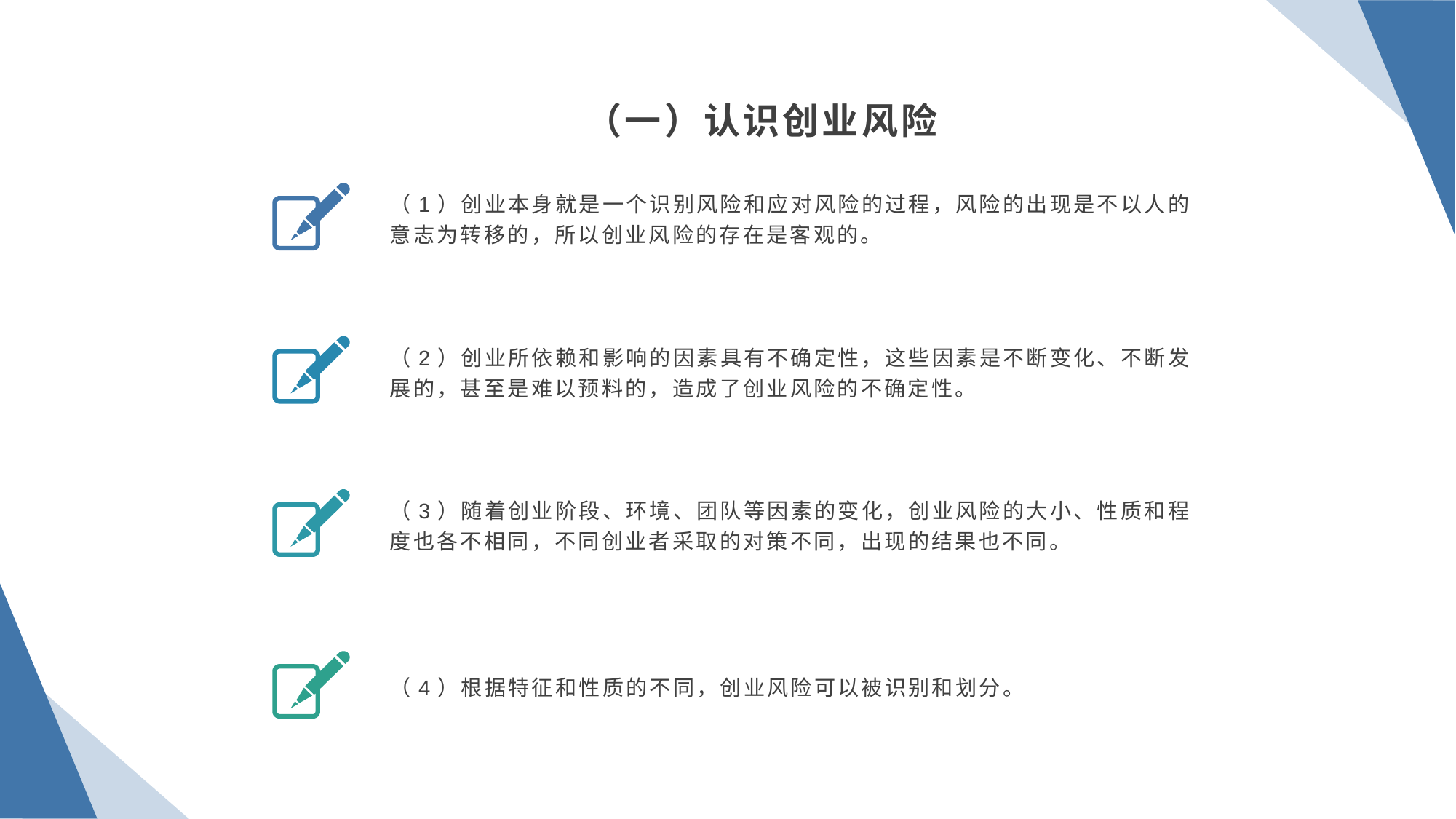

（一）认识创业风险
（1）创业本身就是一个识别风险和应对风险的过程，风险的出现是不以人的意志为转移的，所以创业风险的存在是客观的。

（2）创业所依赖和影响的因素具有不确定性，这些因素是不断变化、不断发展的，甚至是难以预料的，造成了创业风险的不确定性。

（3）随着创业阶段、环境、团队等因素的变化，创业风险的大小、性质和程度也各不相同，不同创业者采取的对策不同，出现的结果也不同。

（4）根据特征和性质的不同，创业风险可以被识别和划分。